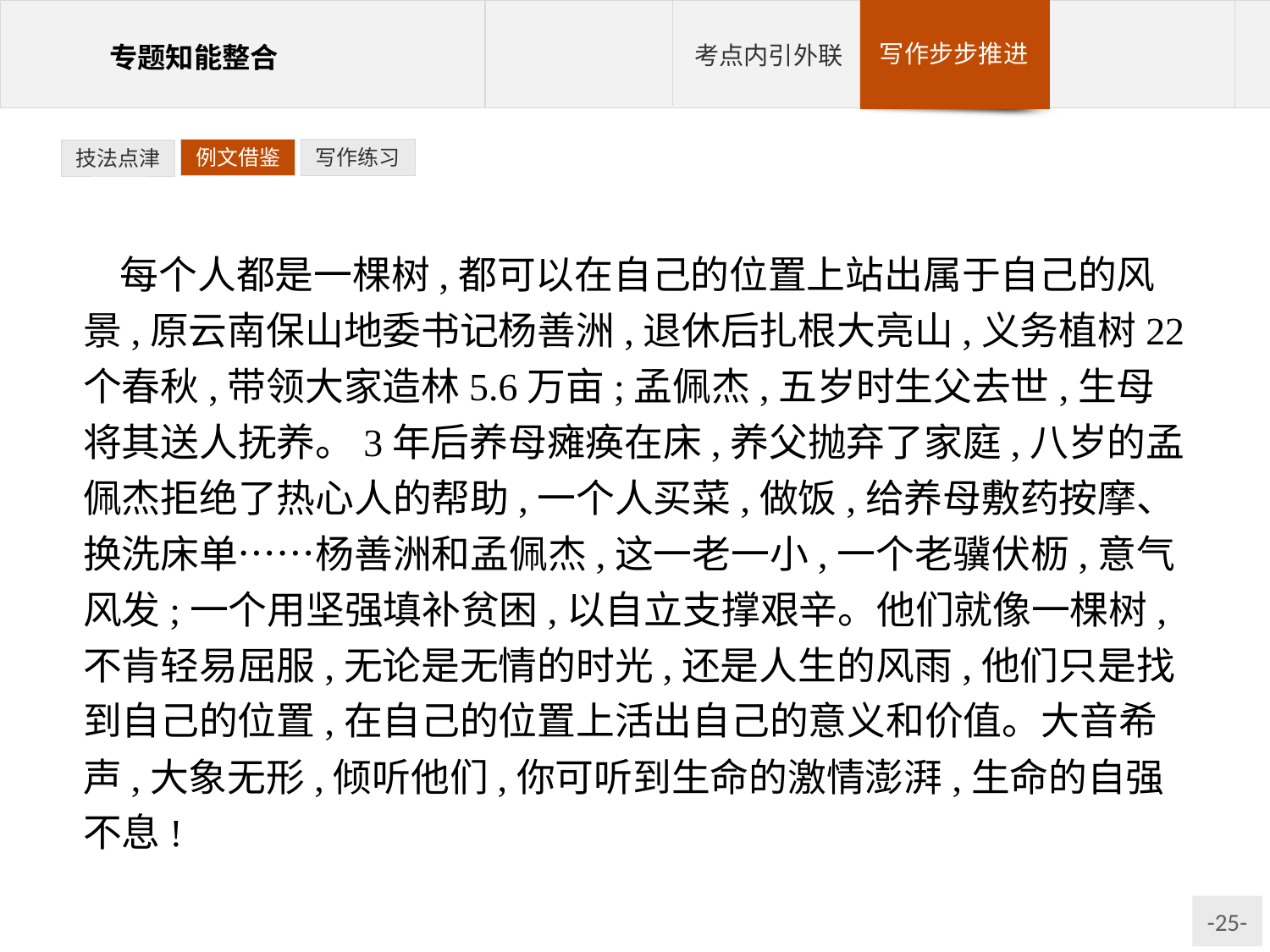

例文借鉴
写作练习
技法点津
每个人都是一棵树,都可以在自己的位置上站出属于自己的风景,原云南保山地委书记杨善洲,退休后扎根大亮山,义务植树22个春秋,带领大家造林5.6万亩;孟佩杰,五岁时生父去世,生母将其送人抚养。3年后养母瘫痪在床,养父抛弃了家庭,八岁的孟佩杰拒绝了热心人的帮助,一个人买菜,做饭,给养母敷药按摩、换洗床单……杨善洲和孟佩杰,这一老一小,一个老骥伏枥,意气风发;一个用坚强填补贫困,以自立支撑艰辛。他们就像一棵树,不肯轻易屈服,无论是无情的时光,还是人生的风雨,他们只是找到自己的位置,在自己的位置上活出自己的意义和价值。大音希声,大象无形,倾听他们,你可听到生命的激情澎湃,生命的自强不息!